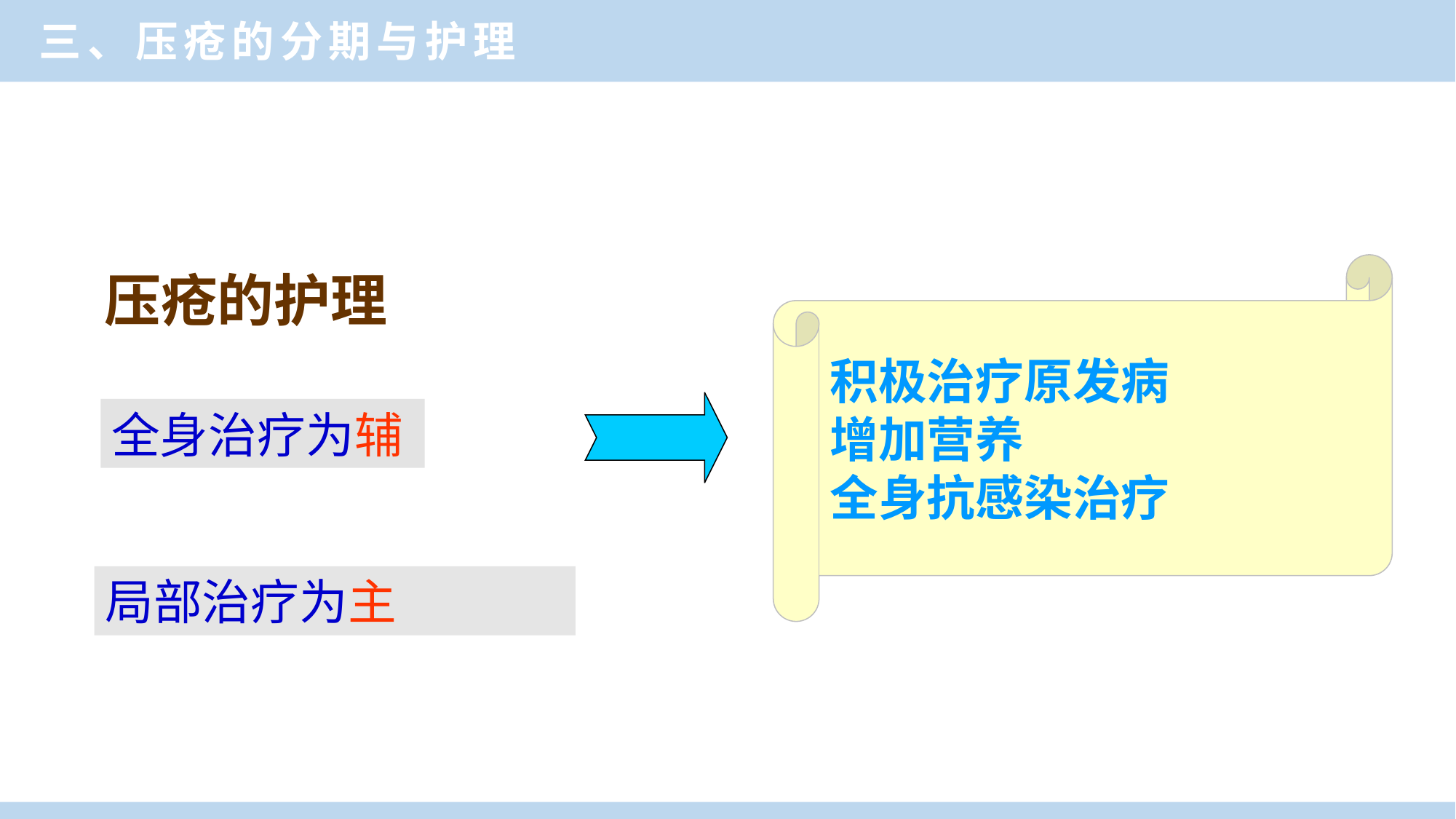

三、压疮的分期与护理

积极治疗原发病
增加营养
全身抗感染治疗
压疮的护理

全身治疗为辅
局部治疗为主